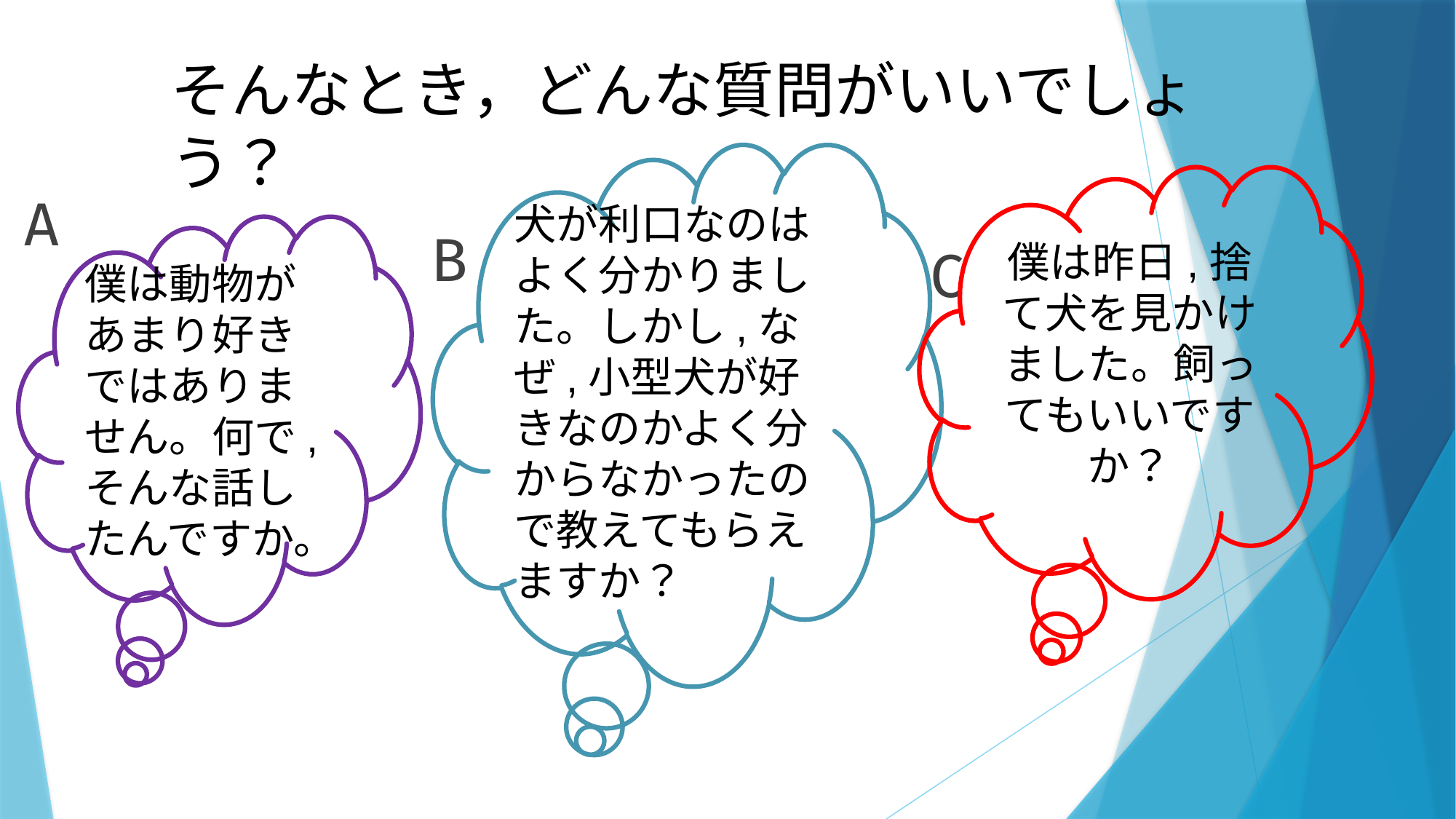

# そんなとき，どんな質問がいいでしょう？
犬が利口なのはよく分かりました。しかし,なぜ,小型犬が好きなのかよく分からなかったので教えてもらえますか？
わ
僕は昨日,捨て犬を見かけました。飼ってもいいですか？
すわ
A

僕は動物があまり好きではありません。何で,そんな話したんですか。
B

C